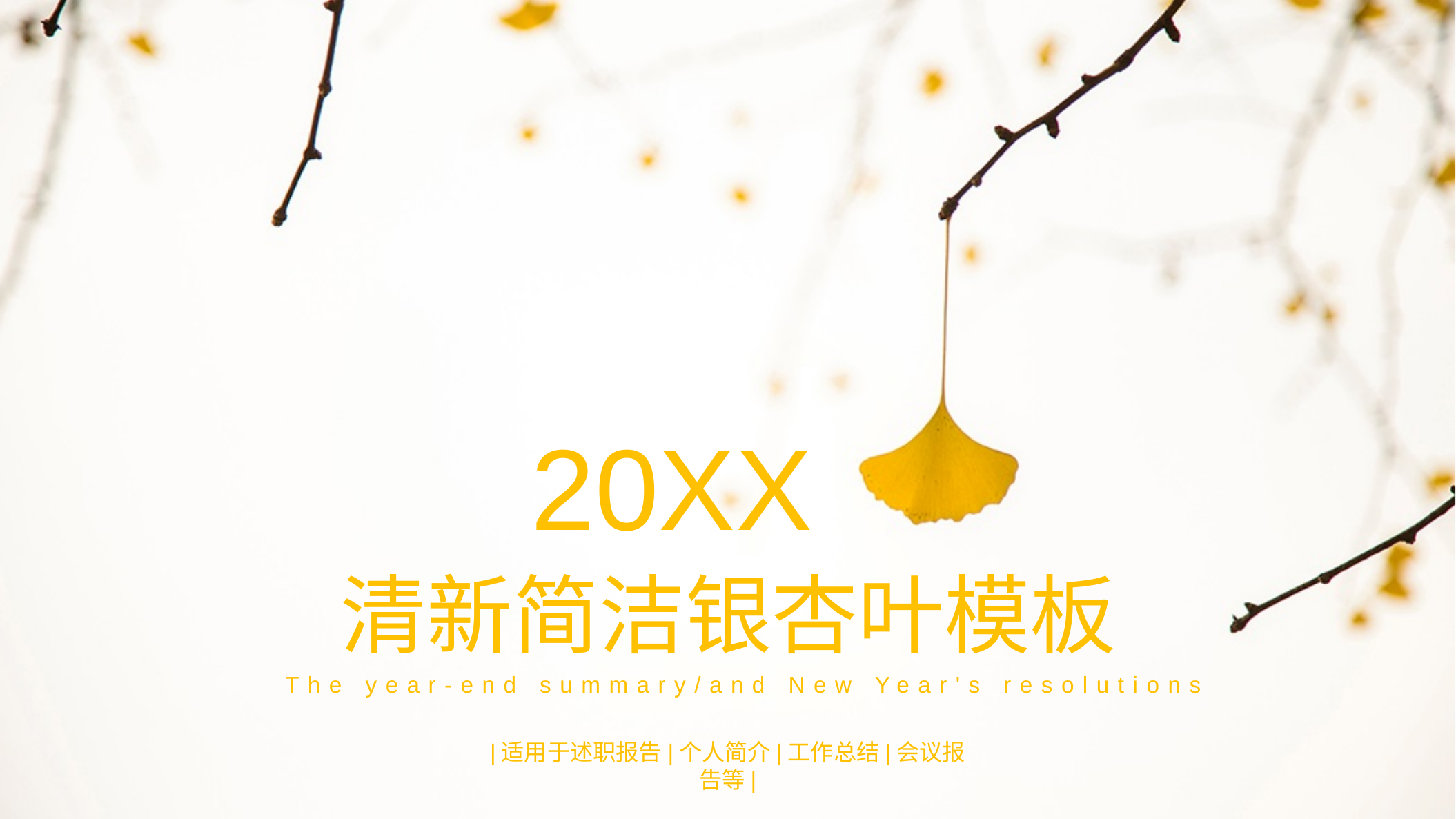

20XX
清新简洁银杏叶模板
The year-end summary/and New Year's resolutions
|适用于述职报告|个人简介|工作总结|会议报告等|